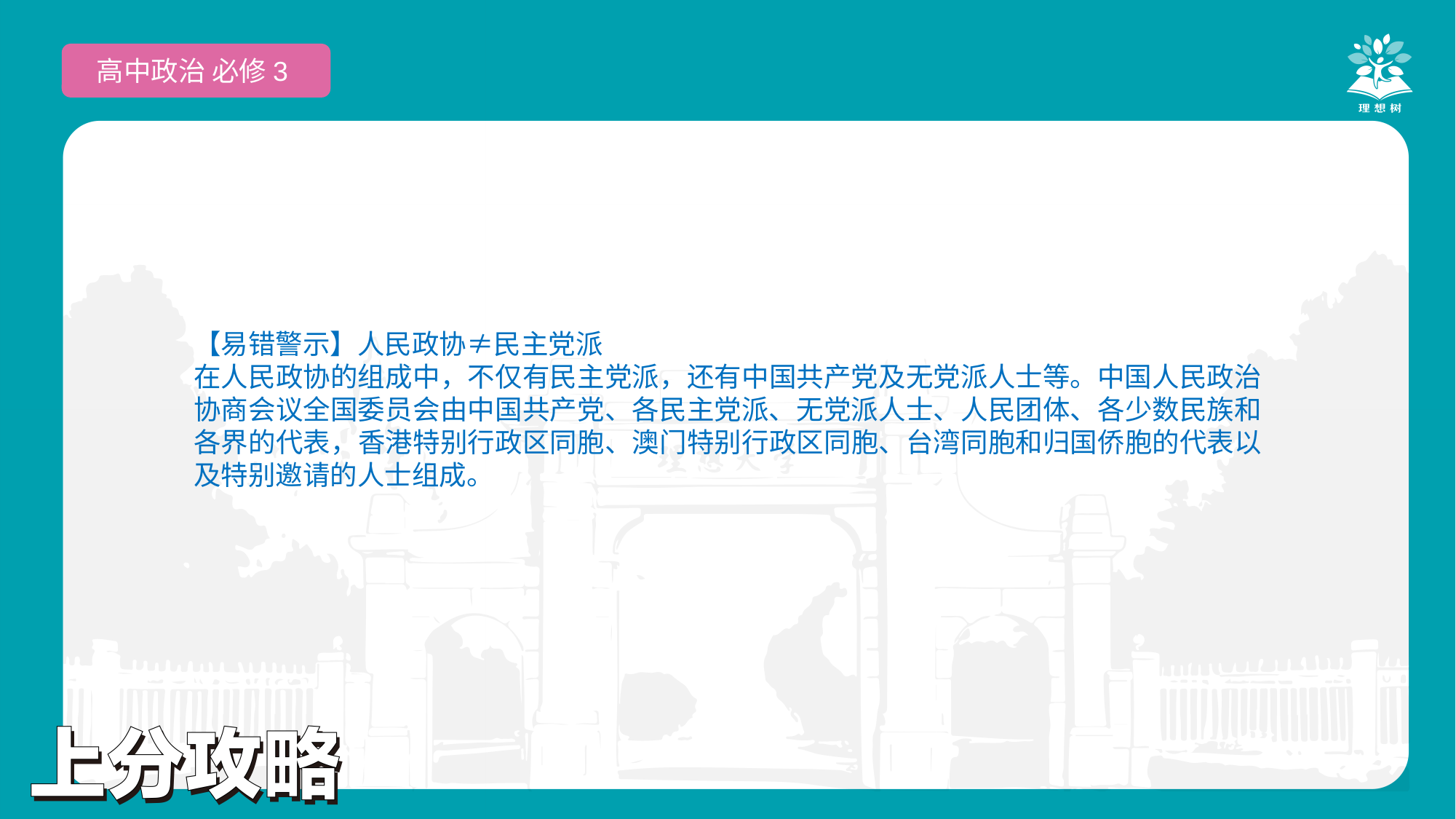

高中政治 必修3
【易错警示】人民政协≠民主党派
在人民政协的组成中，不仅有民主党派，还有中国共产党及无党派人士等。中国人民政治协商会议全国委员会由中国共产党、各民主党派、无党派人士、人民团体、各少数民族和各界的代表，香港特别行政区同胞、澳门特别行政区同胞、台湾同胞和归国侨胞的代表以及特别邀请的人士组成。